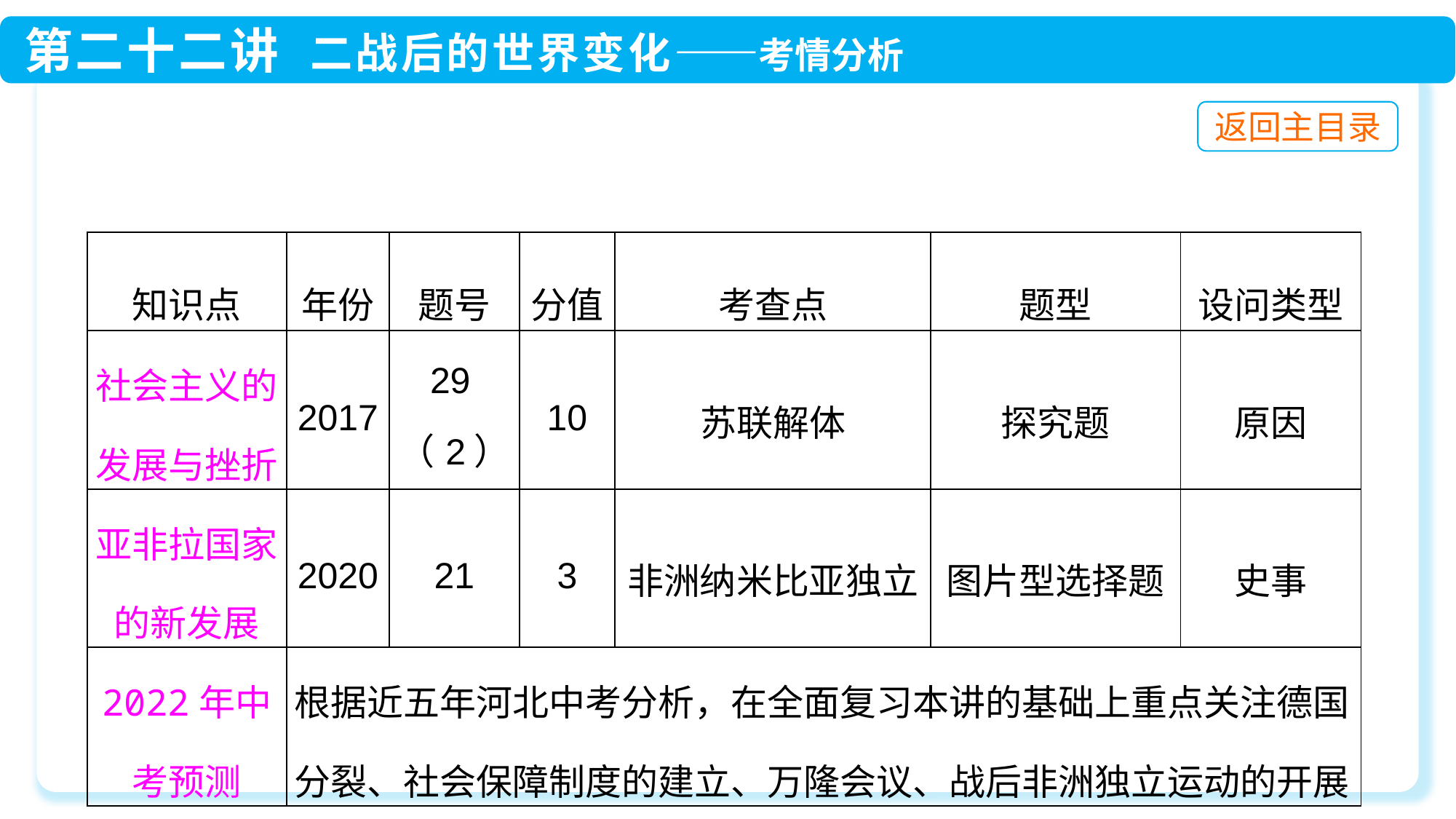

| 知识点 | 年份 | 题号 | 分值 | 考查点 | 题型 | 设问类型 |
| --- | --- | --- | --- | --- | --- | --- |
| 社会主义的发展与挫折 | 2017 | 29（2） | 10 | 苏联解体 | 探究题 | 原因 |
| 亚非拉国家的新发展 | 2020 | 21 | 3 | 非洲纳米比亚独立 | 图片型选择题 | 史事 |
| 2022年中考预测 | 根据近五年河北中考分析，在全面复习本讲的基础上重点关注德国分裂、社会保障制度的建立、万隆会议、战后非洲独立运动的开展 |  |  |  |  |  |